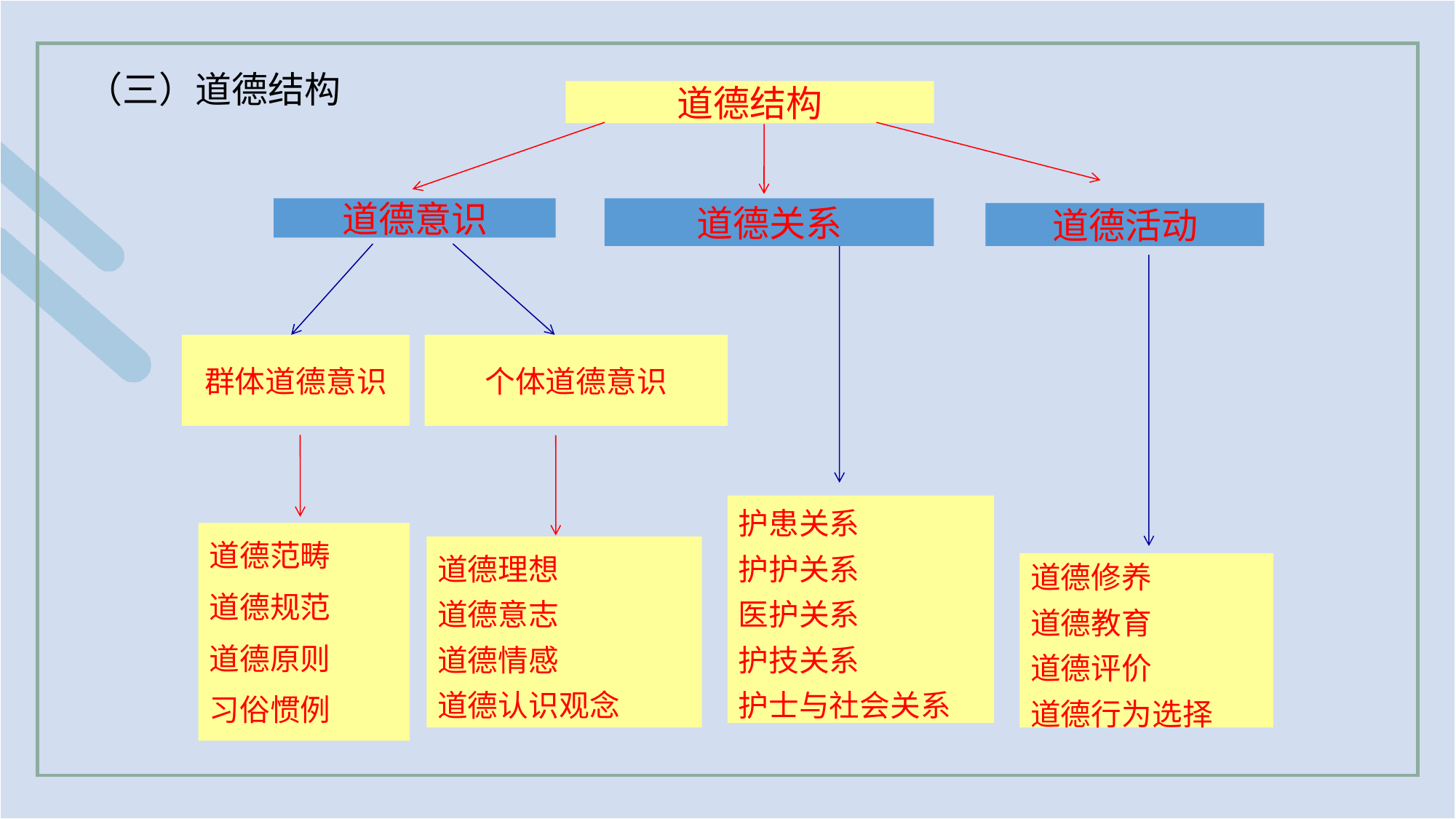

（三）道德结构
道德结构

道德意识
道德关系
道德活动

群体道德意识
个体道德意识

护患关系
护护关系
医护关系
护技关系
护士与社会关系
道德范畴
道德规范
道德原则
习俗惯例
道德理想
道德意志
道德情感
道德认识观念
道德修养
道德教育
道德评价
道德行为选择